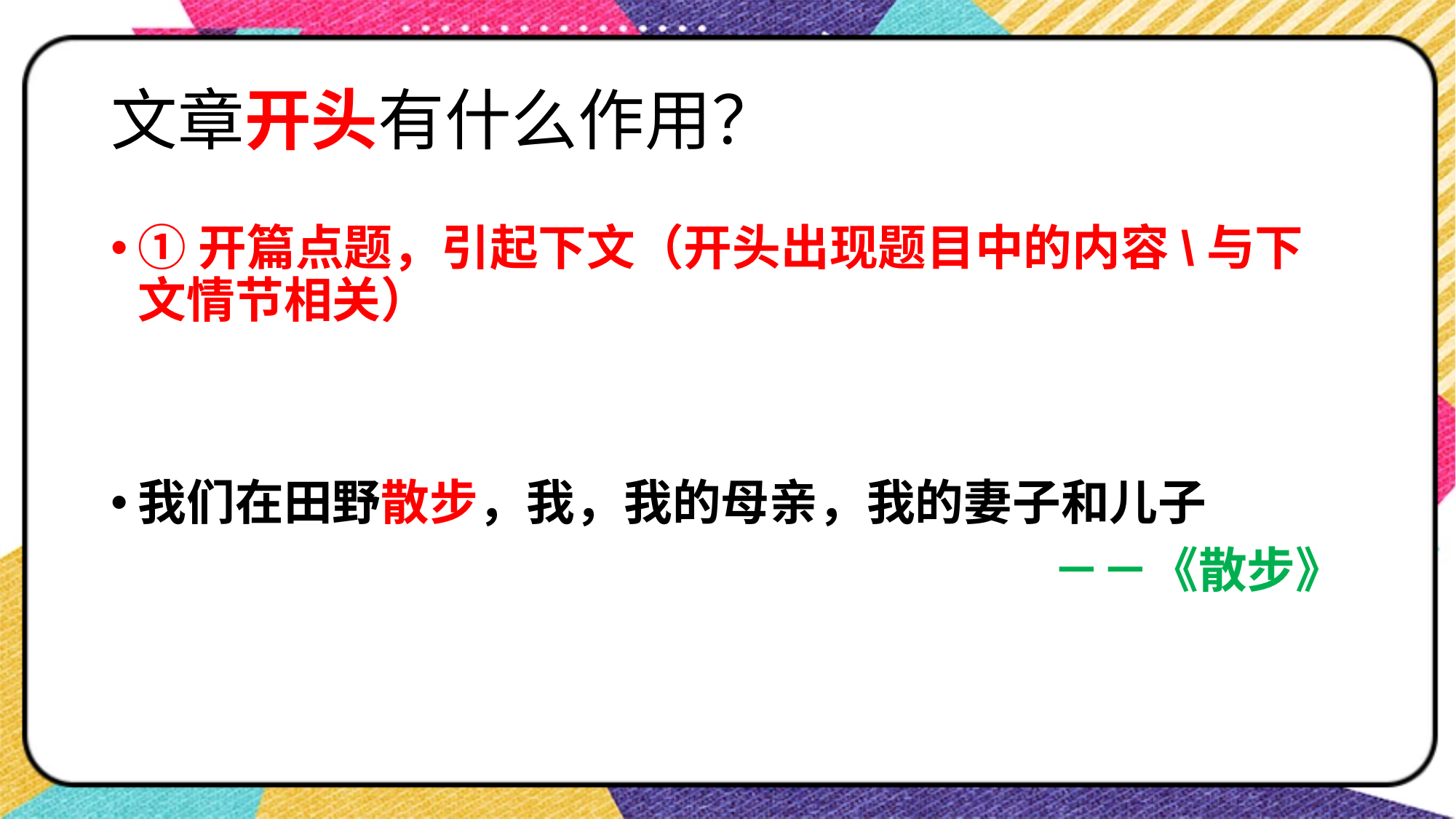

# 文章开头有什么作用？
①开篇点题，引起下文（开头出现题目中的内容\与下文情节相关）

我们在田野散步，我，我的母亲，我的妻子和儿子
－－《散步》